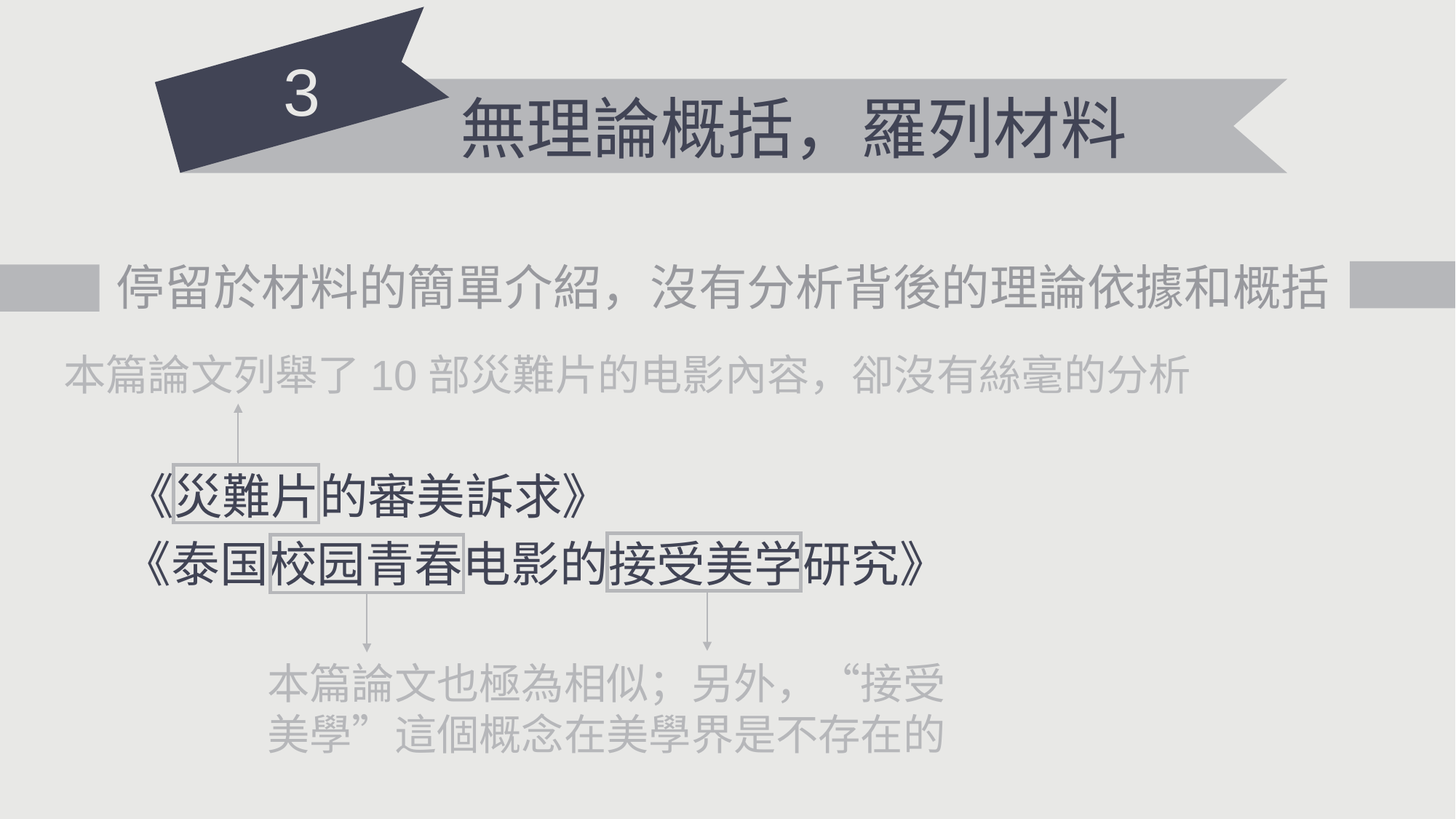

3
無理論概括，羅列材料
停留於材料的簡單介紹，沒有分析背後的理論依據和概括

本篇論文列舉了10部災難片的电影內容，卻沒有絲毫的分析
《災難片的審美訴求》

《泰国校园青春电影的接受美学研究》

本篇論文也極為相似；另外，“接受美學”這個概念在美學界是不存在的